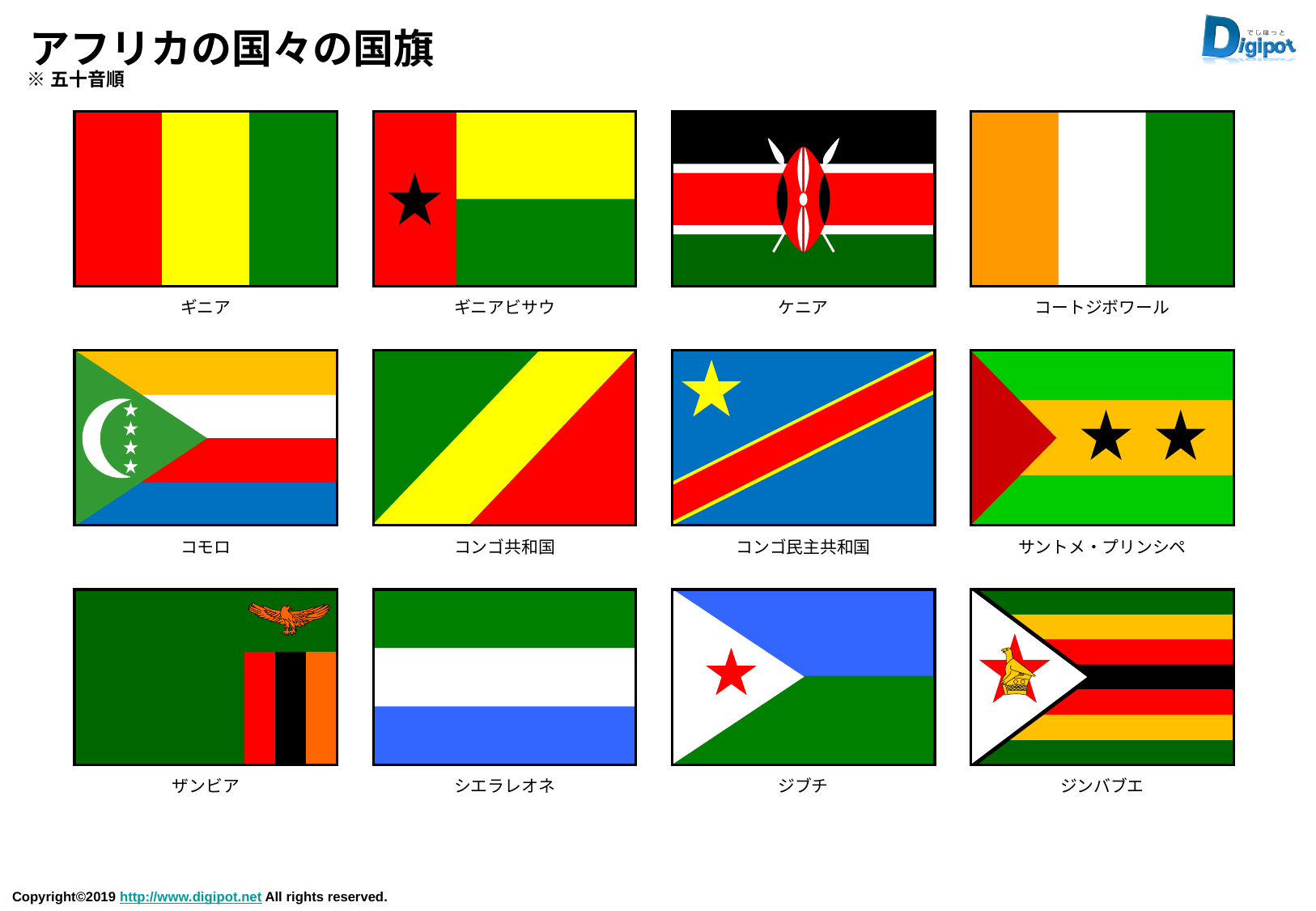

# アフリカの国々の国旗
※五十音順

ギニア
ギニアビサウ
ケニア
コートジボワール

コモロ
コンゴ共和国
コンゴ民主共和国
サントメ・プリンシペ

ザンビア
シエラレオネ
ジブチ
ジンバブエ